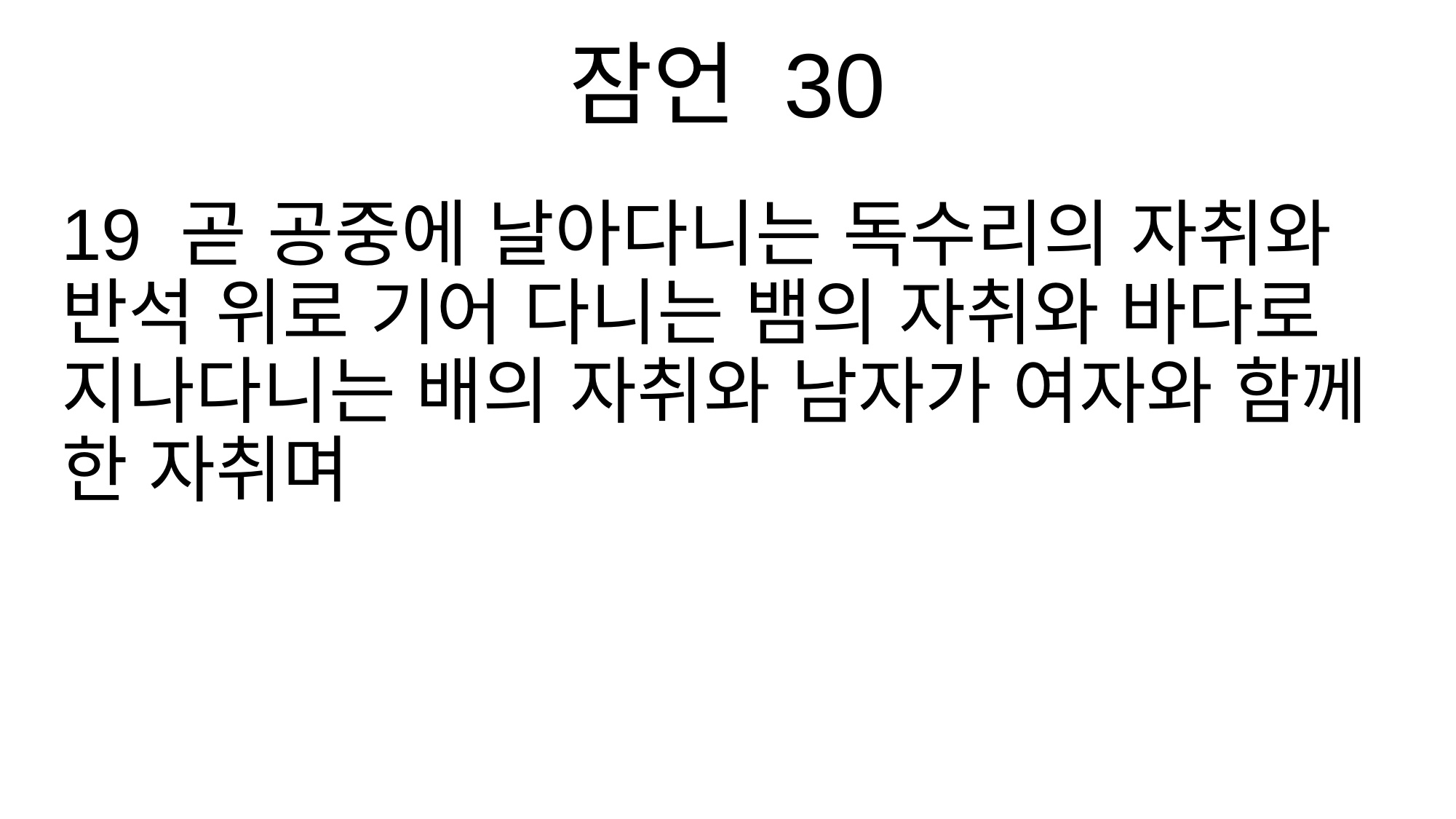

잠언 30
19 곧 공중에 날아다니는 독수리의 자취와 반석 위로 기어 다니는 뱀의 자취와 바다로 지나다니는 배의 자취와 남자가 여자와 함께 한 자취며